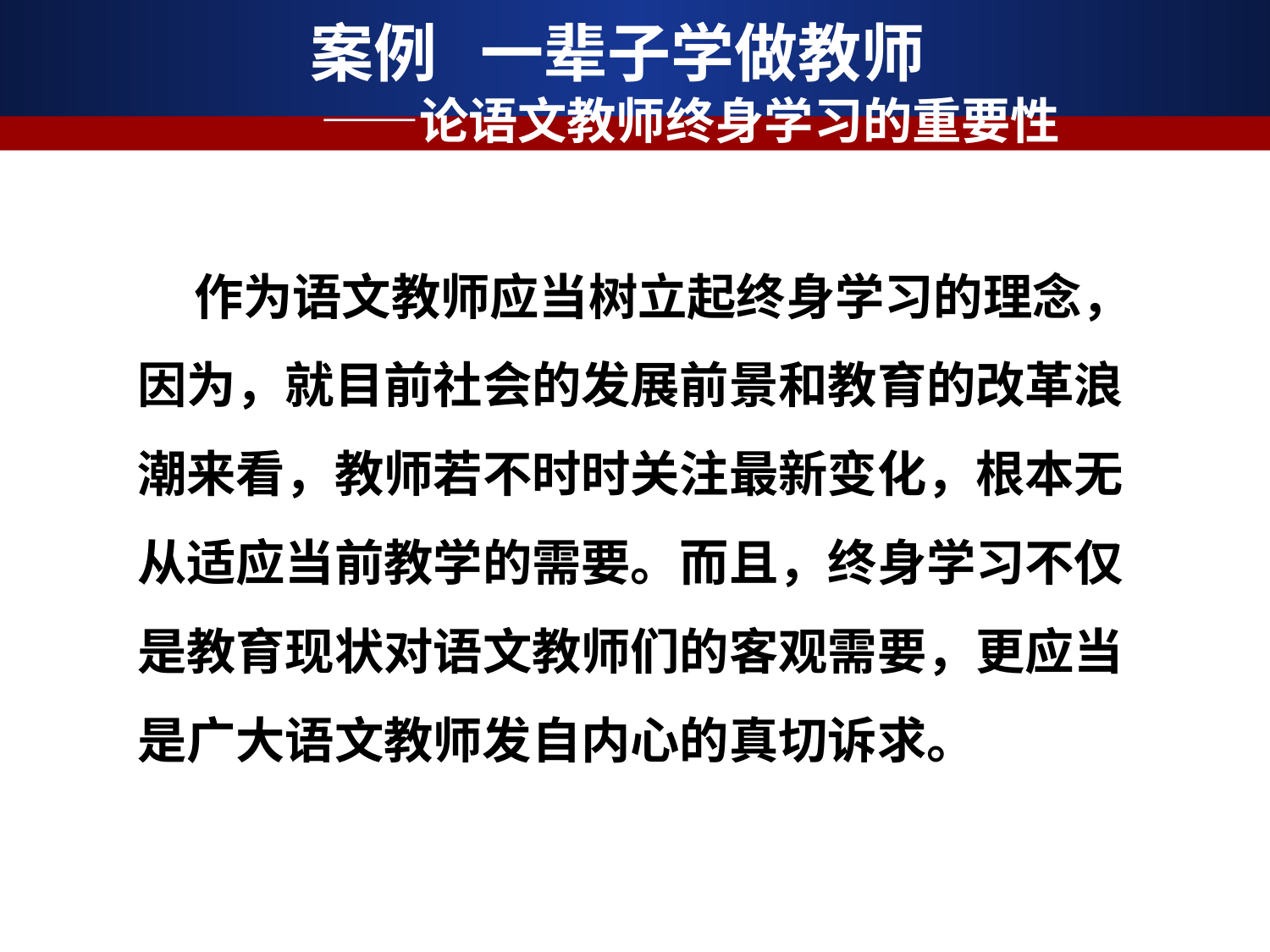

# 案例   一辈子学做教师 ——论语文教师终身学习的重要性
    作为语文教师应当树立起终身学习的理念，因为，就目前社会的发展前景和教育的改革浪潮来看，教师若不时时关注最新变化，根本无从适应当前教学的需要。而且，终身学习不仅是教育现状对语文教师们的客观需要，更应当是广大语文教师发自内心的真切诉求。